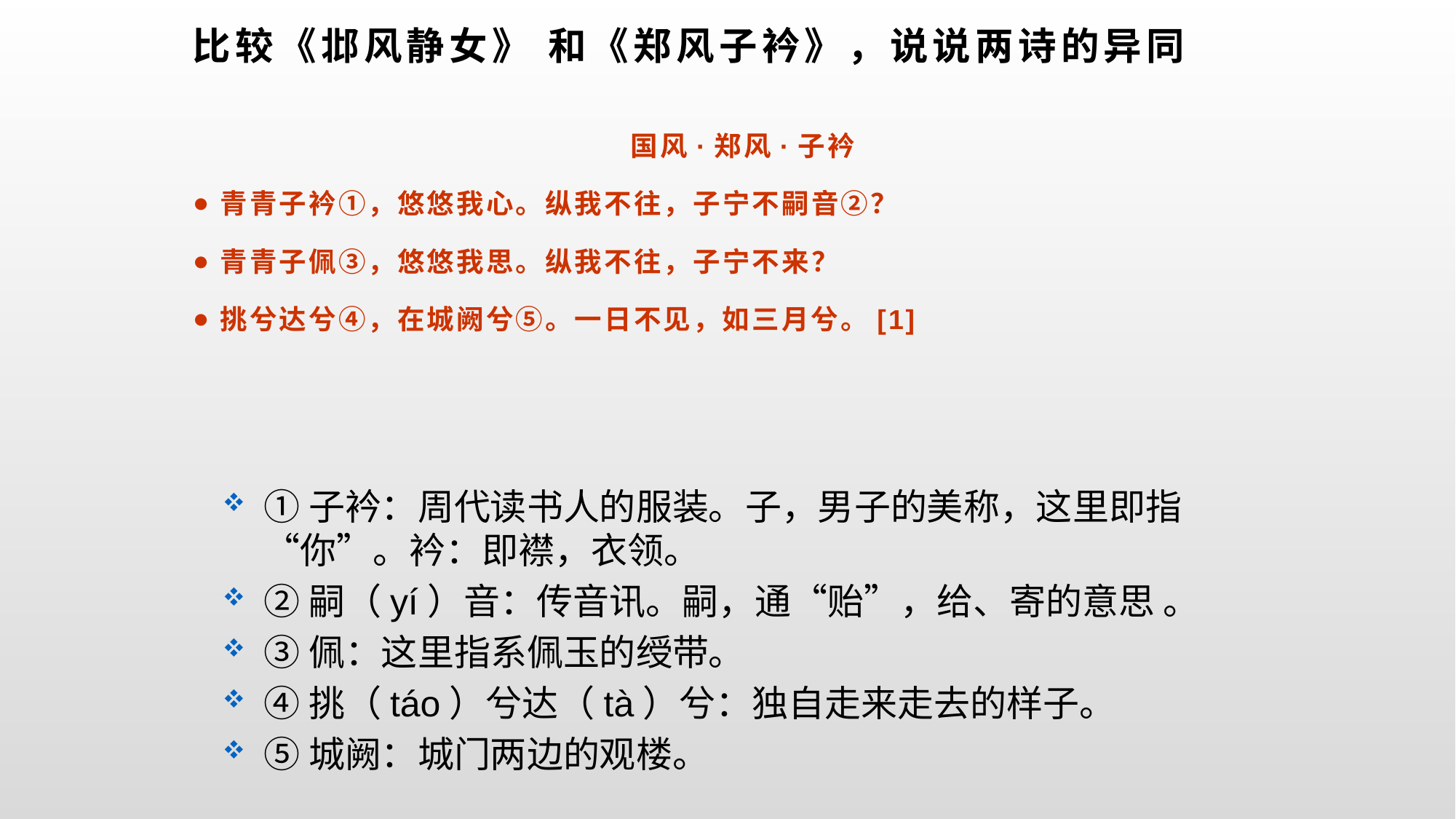

# 比较《邶风静女》 和《郑风子衿》，说说两诗的异同

国风·郑风·子衿
青青子衿①，悠悠我心。纵我不往，子宁不嗣音②？
青青子佩③，悠悠我思。纵我不往，子宁不来？
挑兮达兮④，在城阙兮⑤。一日不见，如三月兮。[1]
①子衿：周代读书人的服装。子，男子的美称，这里即指“你”。衿：即襟，衣领。
②嗣（yí）音：传音讯。嗣，通“贻”，给、寄的意思 。
③佩：这里指系佩玉的绶带。
④挑（táo）兮达（tà）兮：独自走来走去的样子。
⑤城阙：城门两边的观楼。